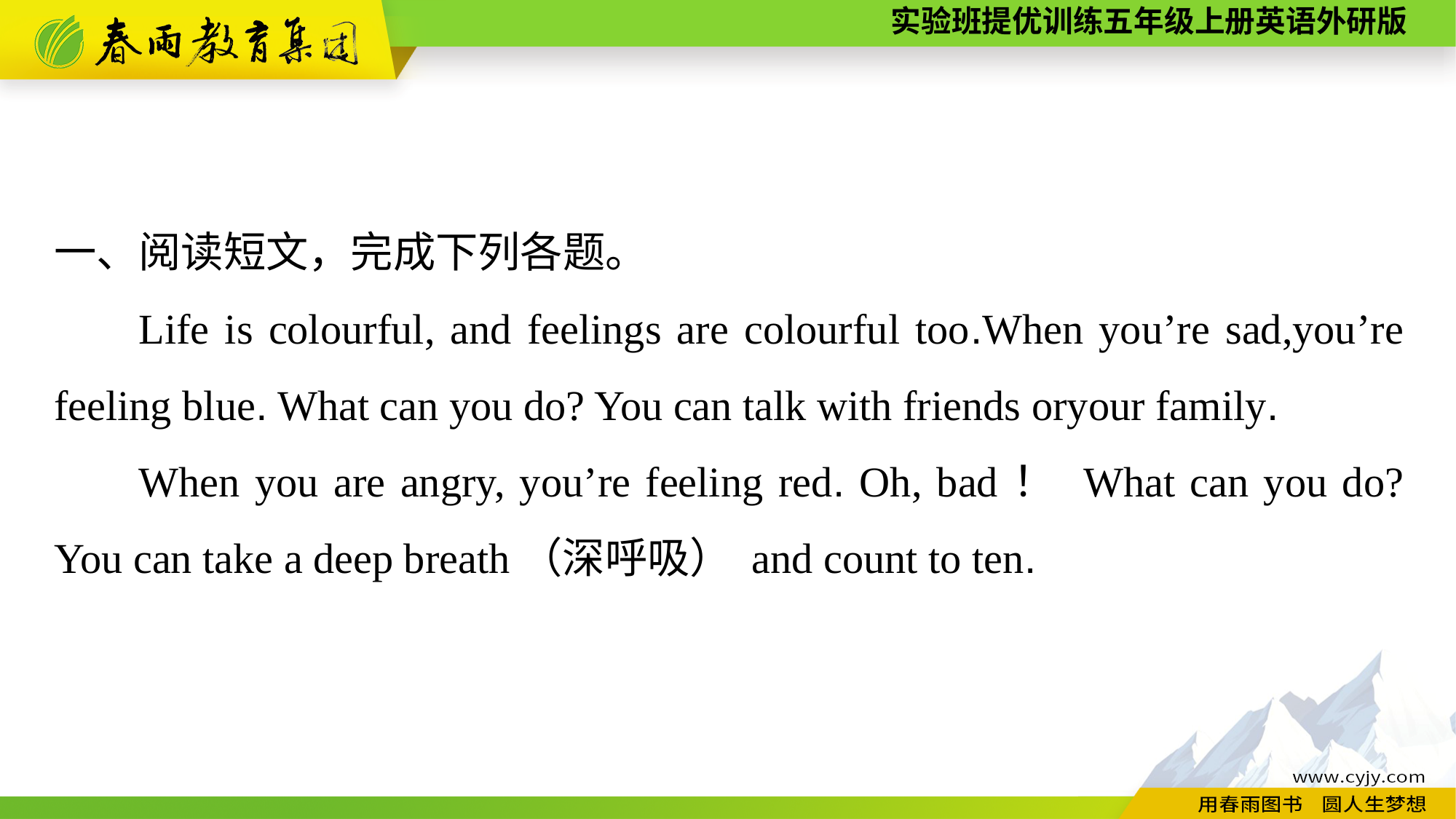

一、阅读短文，完成下列各题。
Life is colourful, and feelings are colourful too.When you’re sad,you’re feeling blue. What can you do? You can talk with friends oryour family.
When you are angry, you’re feeling red. Oh, bad！ What can you do? You can take a deep breath（深呼吸） and count to ten.